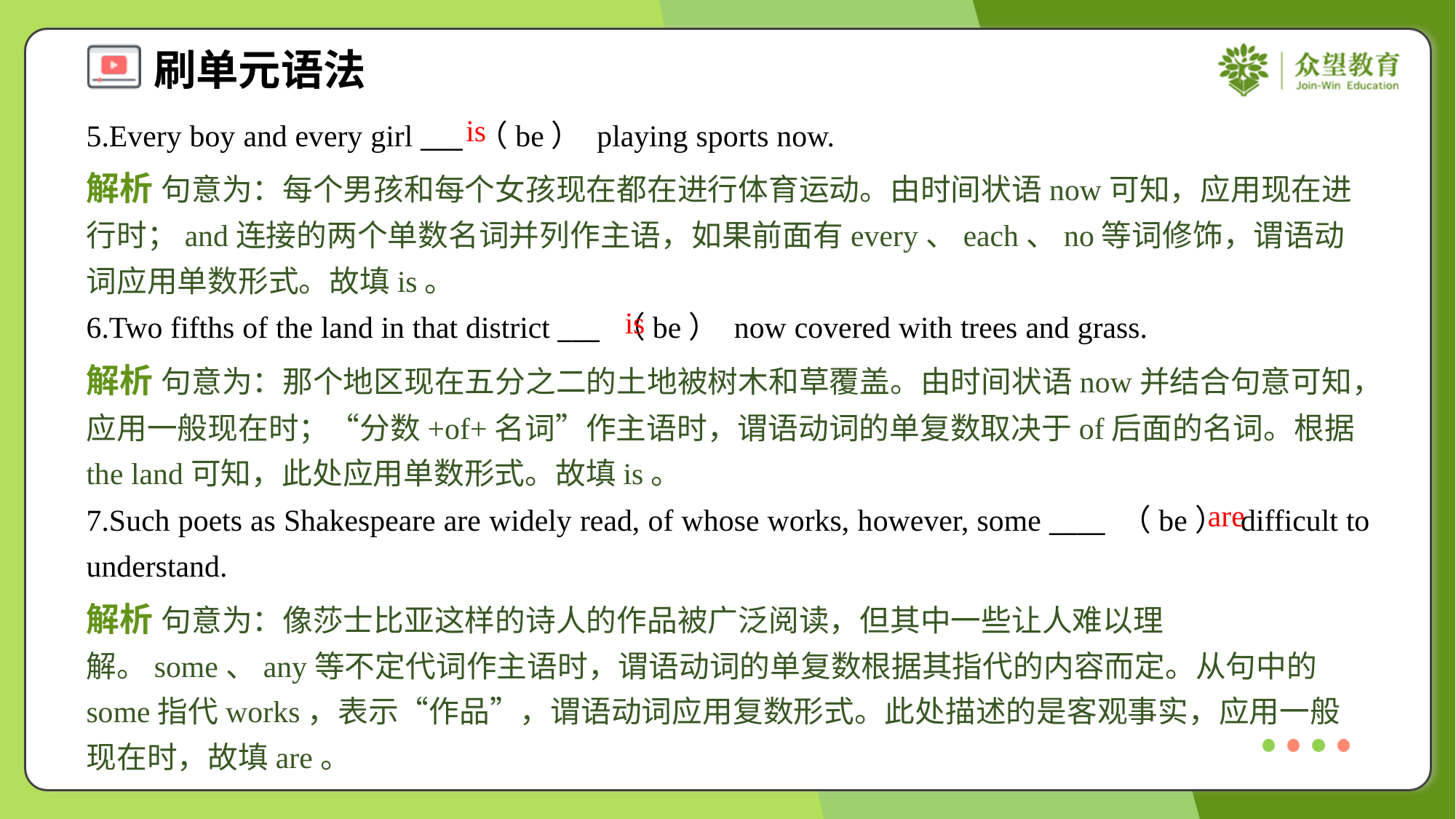

is
5.Every boy and every girl ___ （be） playing sports now.
解析 句意为：每个男孩和每个女孩现在都在进行体育运动。由时间状语now可知，应用现在进行时；and连接的两个单数名词并列作主语，如果前面有every、each、no等词修饰，谓语动词应用单数形式。故填is。
is
6.Two fifths of the land in that district ___ （be） now covered with trees and grass.
解析 句意为：那个地区现在五分之二的土地被树木和草覆盖。由时间状语now并结合句意可知，应用一般现在时；“分数+of+名词”作主语时，谓语动词的单复数取决于of后面的名词。根据the land可知，此处应用单数形式。故填is。
are
7.Such poets as Shakespeare are widely read, of whose works, however, some ____ （be） difficult to understand.
解析 句意为：像莎士比亚这样的诗人的作品被广泛阅读，但其中一些让人难以理解。some、any等不定代词作主语时，谓语动词的单复数根据其指代的内容而定。从句中的some指代works，表示“作品”，谓语动词应用复数形式。此处描述的是客观事实，应用一般现在时，故填are。